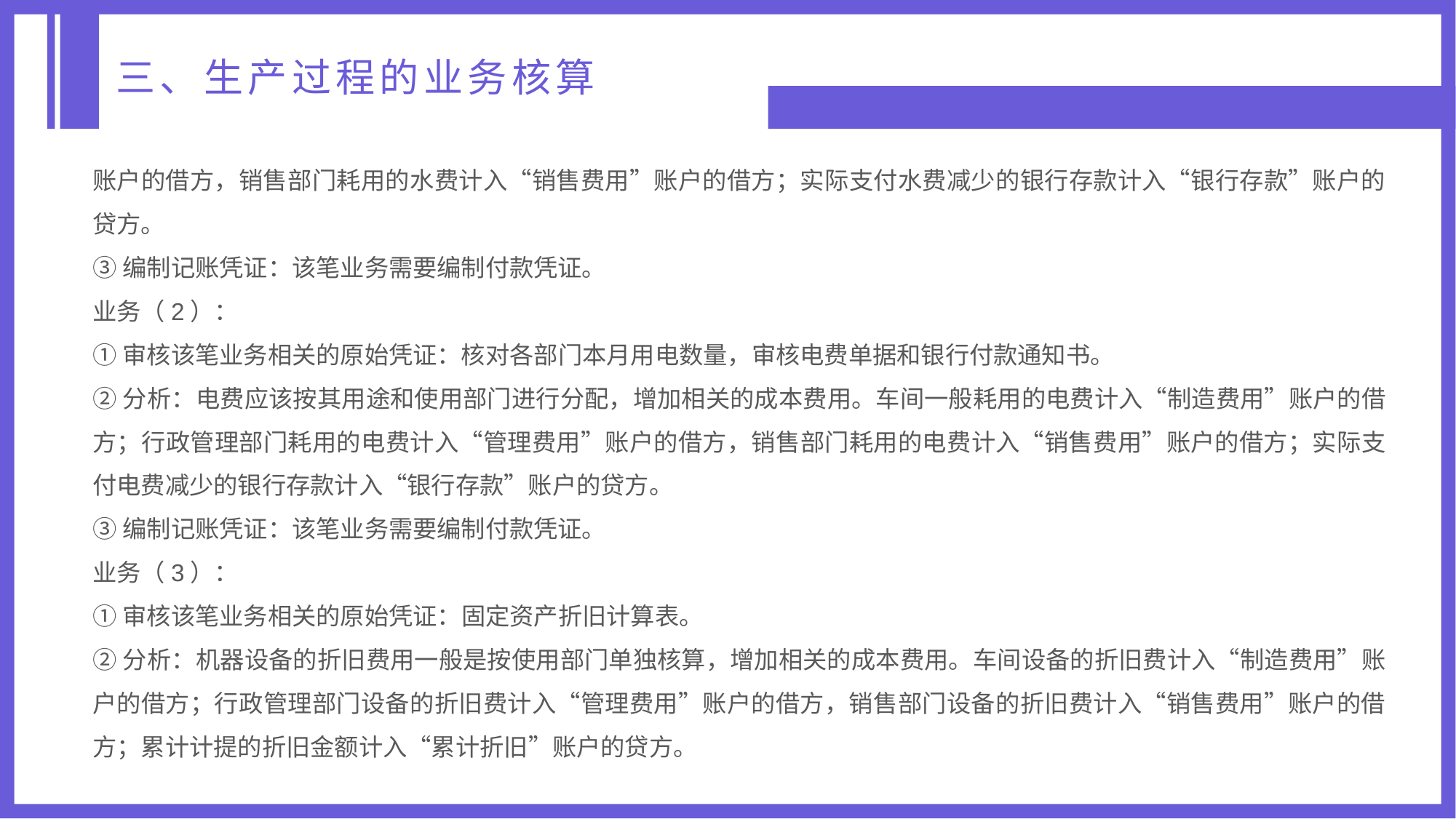

三、生产过程的业务核算
账户的借方，销售部门耗用的水费计入“销售费用”账户的借方；实际支付水费减少的银行存款计入“银行存款”账户的贷方。
③编制记账凭证：该笔业务需要编制付款凭证。
业务（2）：
①审核该笔业务相关的原始凭证：核对各部门本月用电数量，审核电费单据和银行付款通知书。
②分析：电费应该按其用途和使用部门进行分配，增加相关的成本费用。车间一般耗用的电费计入“制造费用”账户的借方；行政管理部门耗用的电费计入“管理费用”账户的借方，销售部门耗用的电费计入“销售费用”账户的借方；实际支付电费减少的银行存款计入“银行存款”账户的贷方。
③编制记账凭证：该笔业务需要编制付款凭证。
业务（3）：
①审核该笔业务相关的原始凭证：固定资产折旧计算表。
②分析：机器设备的折旧费用一般是按使用部门单独核算，增加相关的成本费用。车间设备的折旧费计入“制造费用”账户的借方；行政管理部门设备的折旧费计入“管理费用”账户的借方，销售部门设备的折旧费计入“销售费用”账户的借方；累计计提的折旧金额计入“累计折旧”账户的贷方。